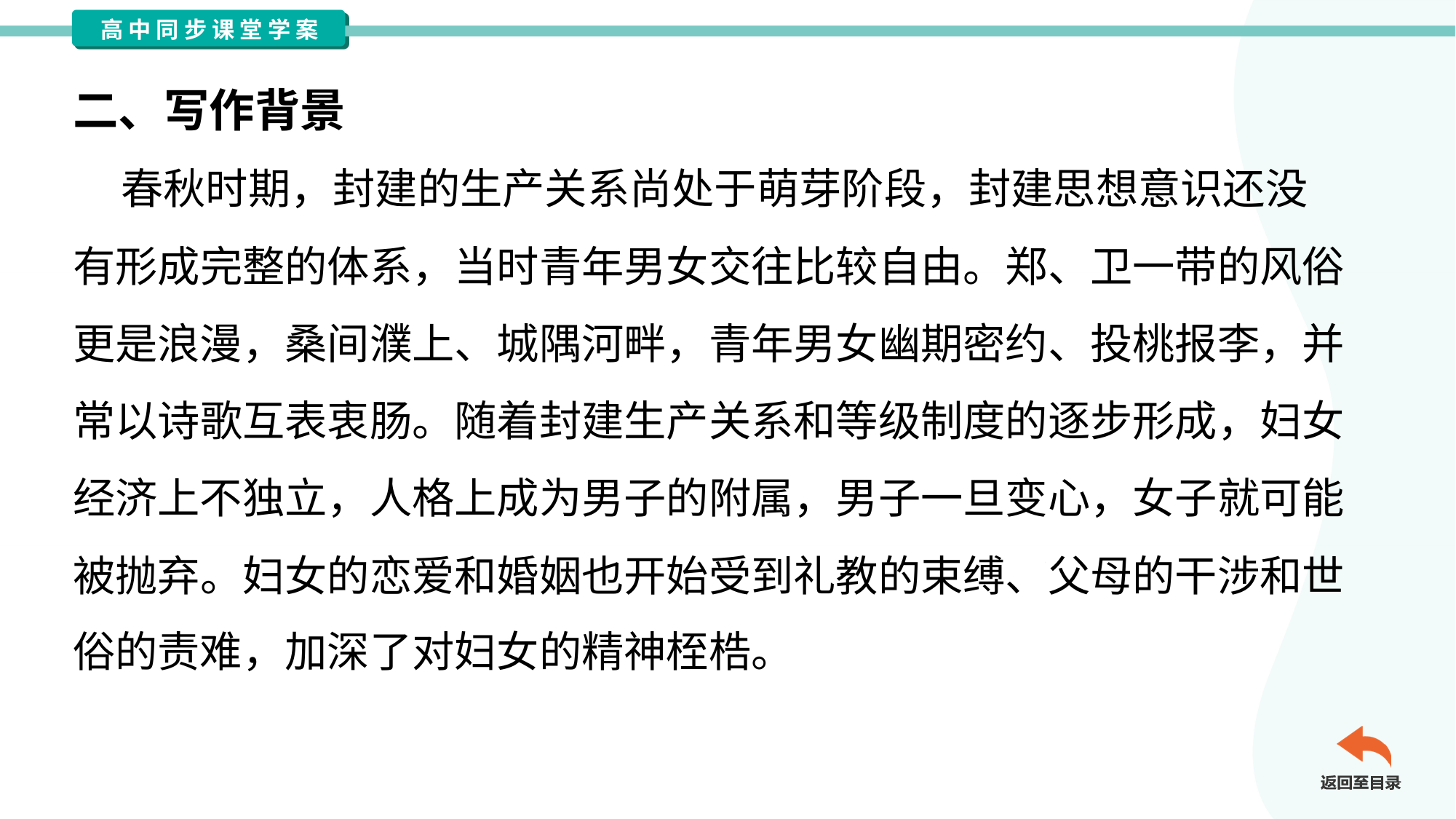

二、写作背景
    春秋时期，封建的生产关系尚处于萌芽阶段，封建思想意识还没
有形成完整的体系，当时青年男女交往比较自由。郑、卫一带的风俗
更是浪漫，桑间濮上、城隅河畔，青年男女幽期密约、投桃报李，并
常以诗歌互表衷肠。随着封建生产关系和等级制度的逐步形成，妇女
经济上不独立，人格上成为男子的附属，男子一旦变心，女子就可能
被抛弃。妇女的恋爱和婚姻也开始受到礼教的束缚、父母的干涉和世
俗的责难，加深了对妇女的精神桎梏。